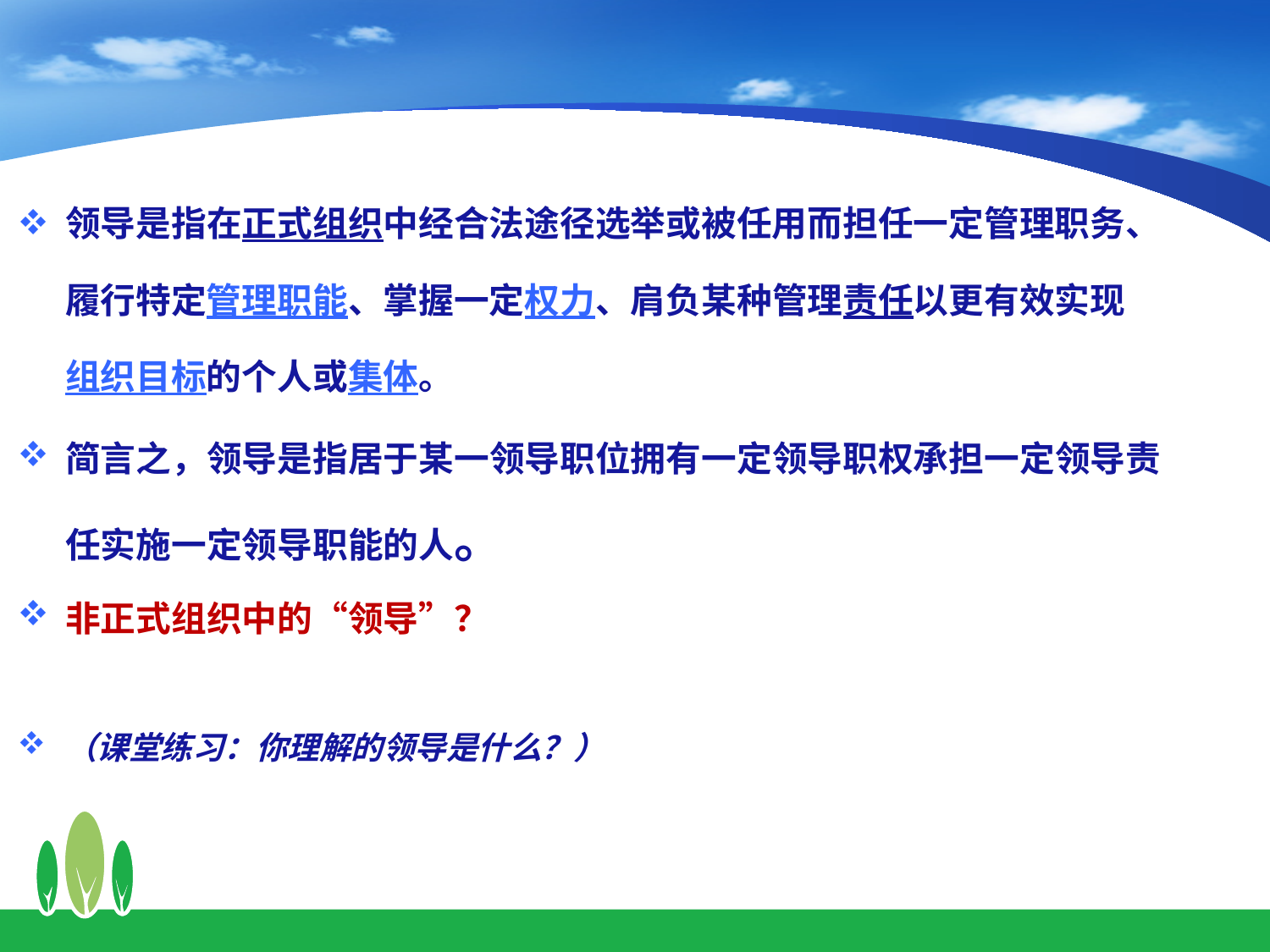

领导是指在正式组织中经合法途径选举或被任用而担任一定管理职务、履行特定管理职能、掌握一定权力、肩负某种管理责任以更有效实现组织目标的个人或集体。
简言之，领导是指居于某一领导职位拥有一定领导职权承担一定领导责任实施一定领导职能的人。
非正式组织中的“领导”？

（课堂练习：你理解的领导是什么？）

45